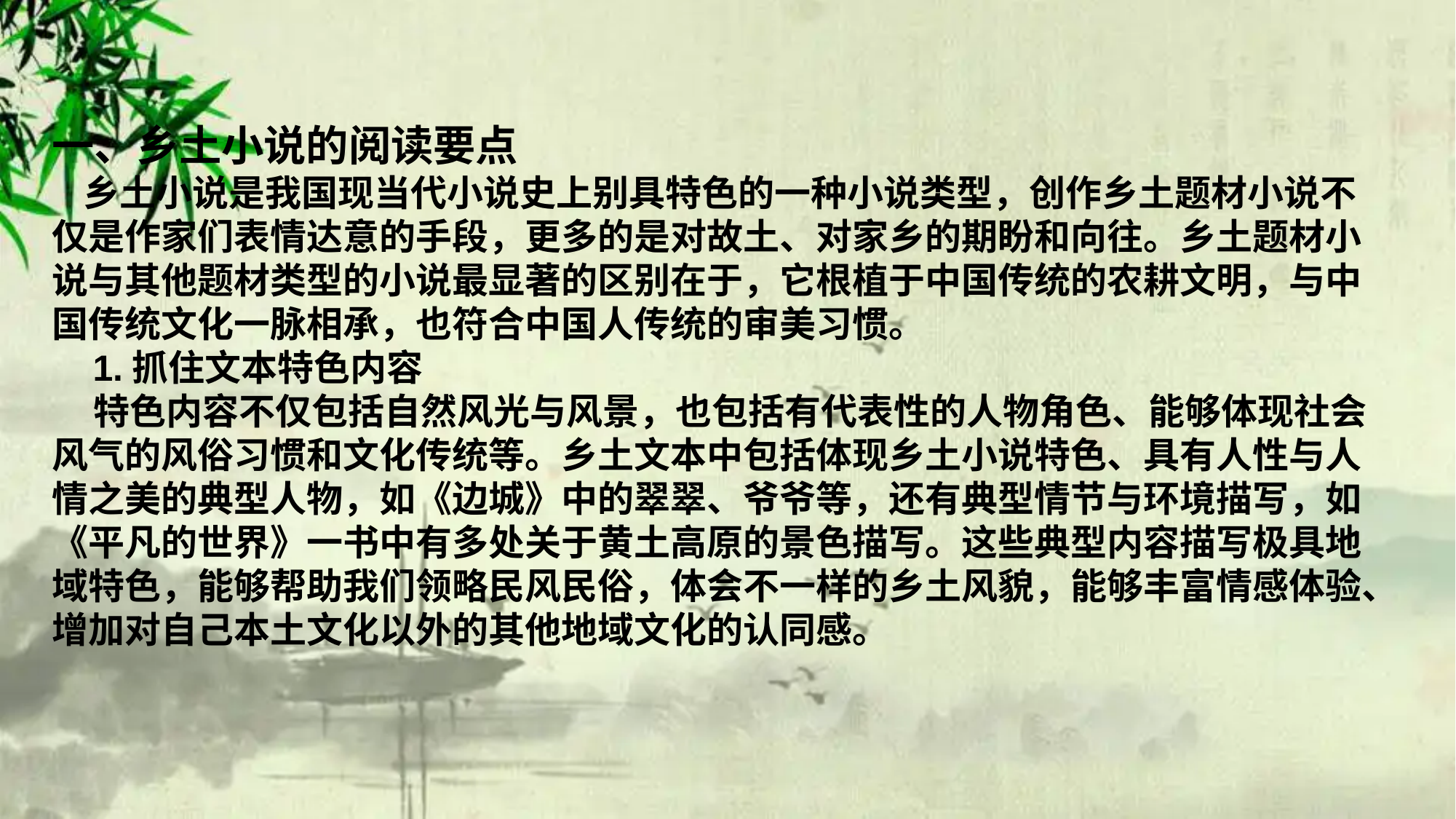

一、乡土小说的阅读要点
    乡土小说是我国现当代小说史上别具特色的一种小说类型，创作乡土题材小说不仅是作家们表情达意的手段，更多的是对故土、对家乡的期盼和向往。乡土题材小说与其他题材类型的小说最显著的区别在于，它根植于中国传统的农耕文明，与中国传统文化一脉相承，也符合中国人传统的审美习惯。
    1.抓住文本特色内容
    特色内容不仅包括自然风光与风景，也包括有代表性的人物角色、能够体现社会风气的风俗习惯和文化传统等。乡土文本中包括体现乡土小说特色、具有人性与人情之美的典型人物，如《边城》中的翠翠、爷爷等，还有典型情节与环境描写，如《平凡的世界》一书中有多处关于黄土高原的景色描写。这些典型内容描写极具地域特色，能够帮助我们领略民风民俗，体会不一样的乡土风貌，能够丰富情感体验、增加对自己本土文化以外的其他地域文化的认同感。